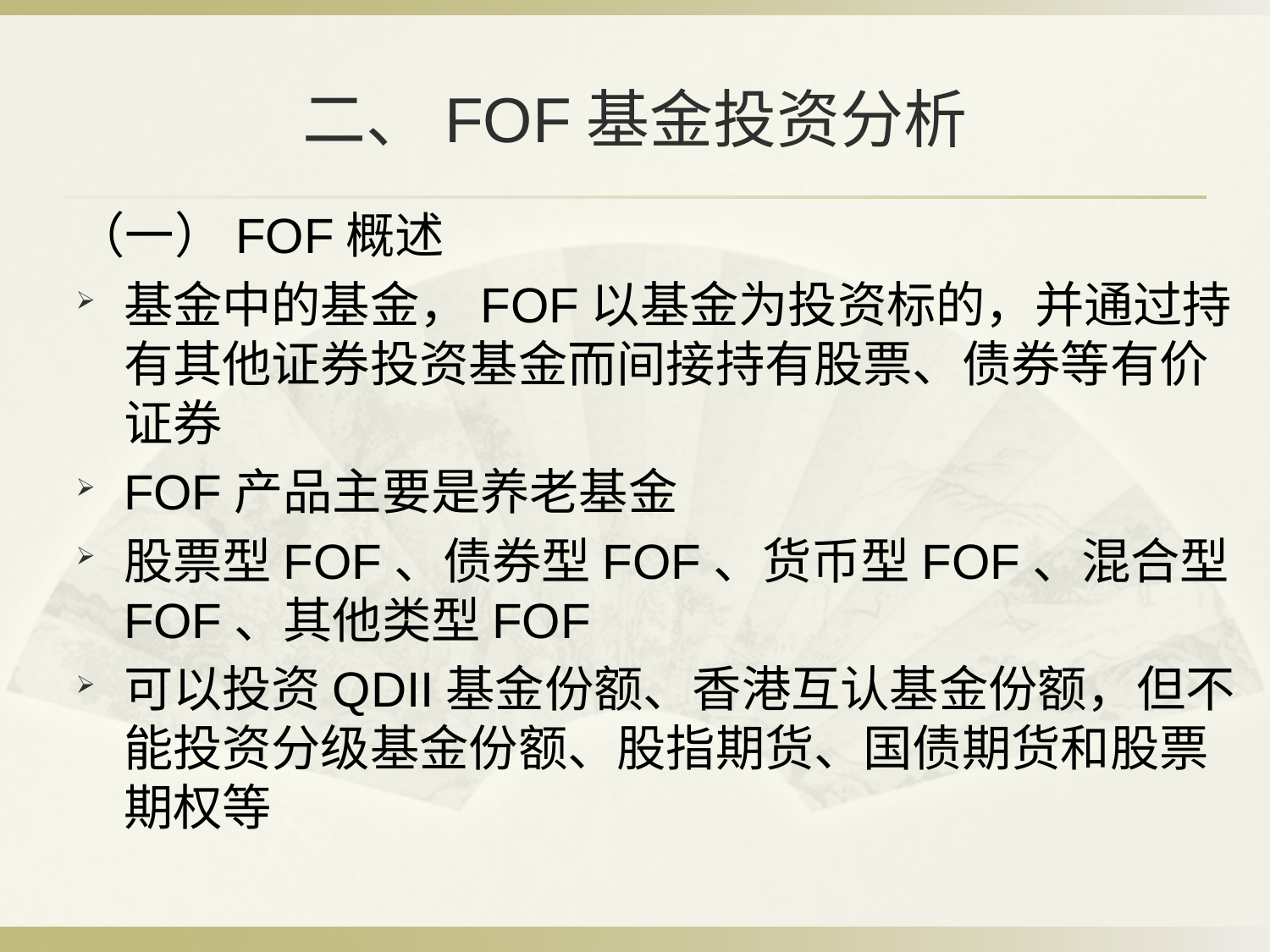

# 二、FOF基金投资分析
（一）FOF概述
基金中的基金，FOF以基金为投资标的，并通过持有其他证券投资基金而间接持有股票、债券等有价证券
FOF产品主要是养老基金
股票型FOF、债券型FOF、货币型FOF、混合型FOF、其他类型FOF
可以投资QDII基金份额、香港互认基金份额，但不能投资分级基金份额、股指期货、国债期货和股票期权等